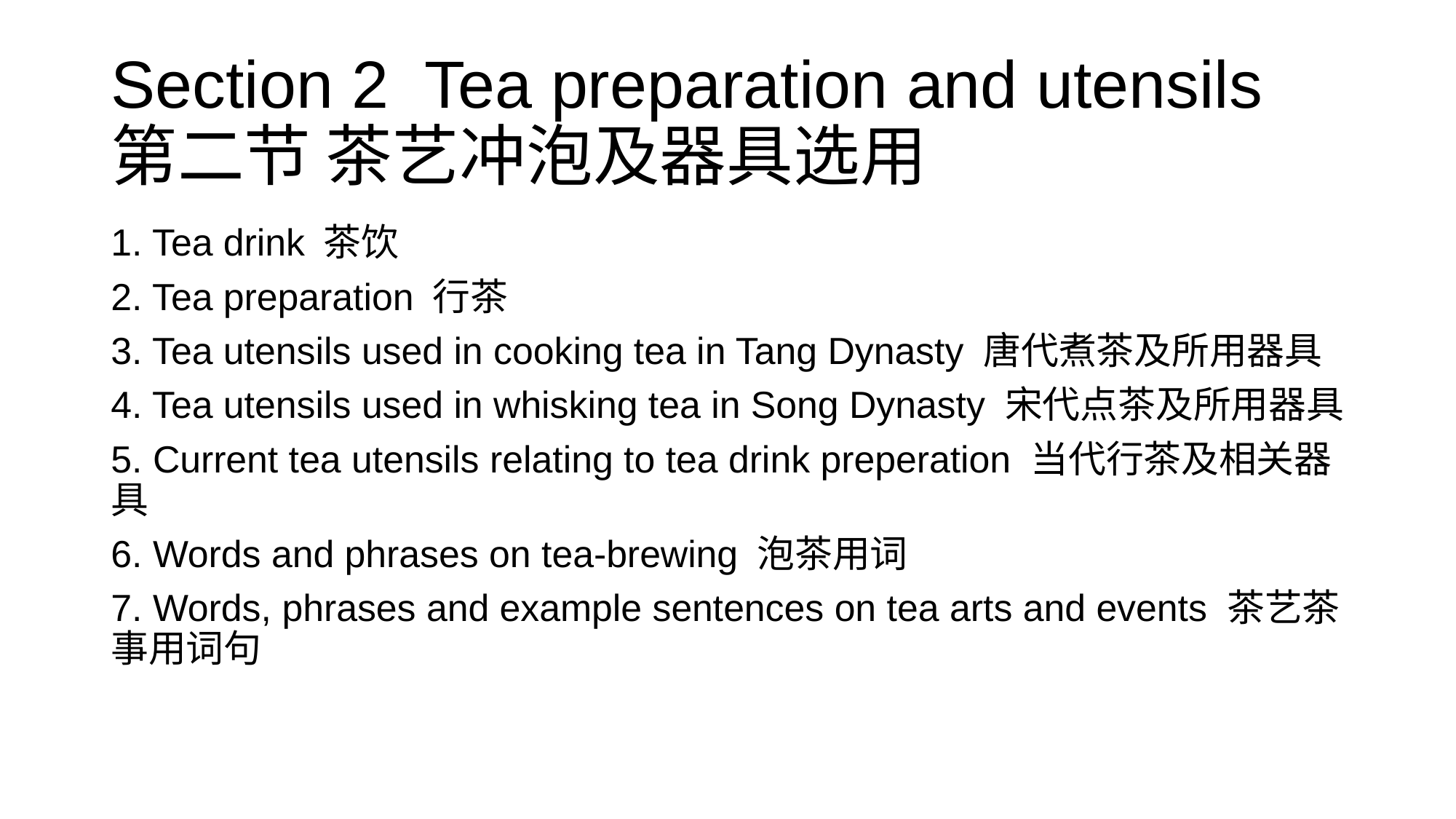

# Section 2  Tea preparation and utensils第二节 茶艺冲泡及器具选用
1. Tea drink 茶饮
2. Tea preparation 行茶
3. Tea utensils used in cooking tea in Tang Dynasty 唐代煮茶及所用器具
4. Tea utensils used in whisking tea in Song Dynasty 宋代点茶及所用器具
5. Current tea utensils relating to tea drink preperation 当代行茶及相关器具
6. Words and phrases on tea-brewing 泡茶用词
7. Words, phrases and example sentences on tea arts and events 茶艺茶事用词句